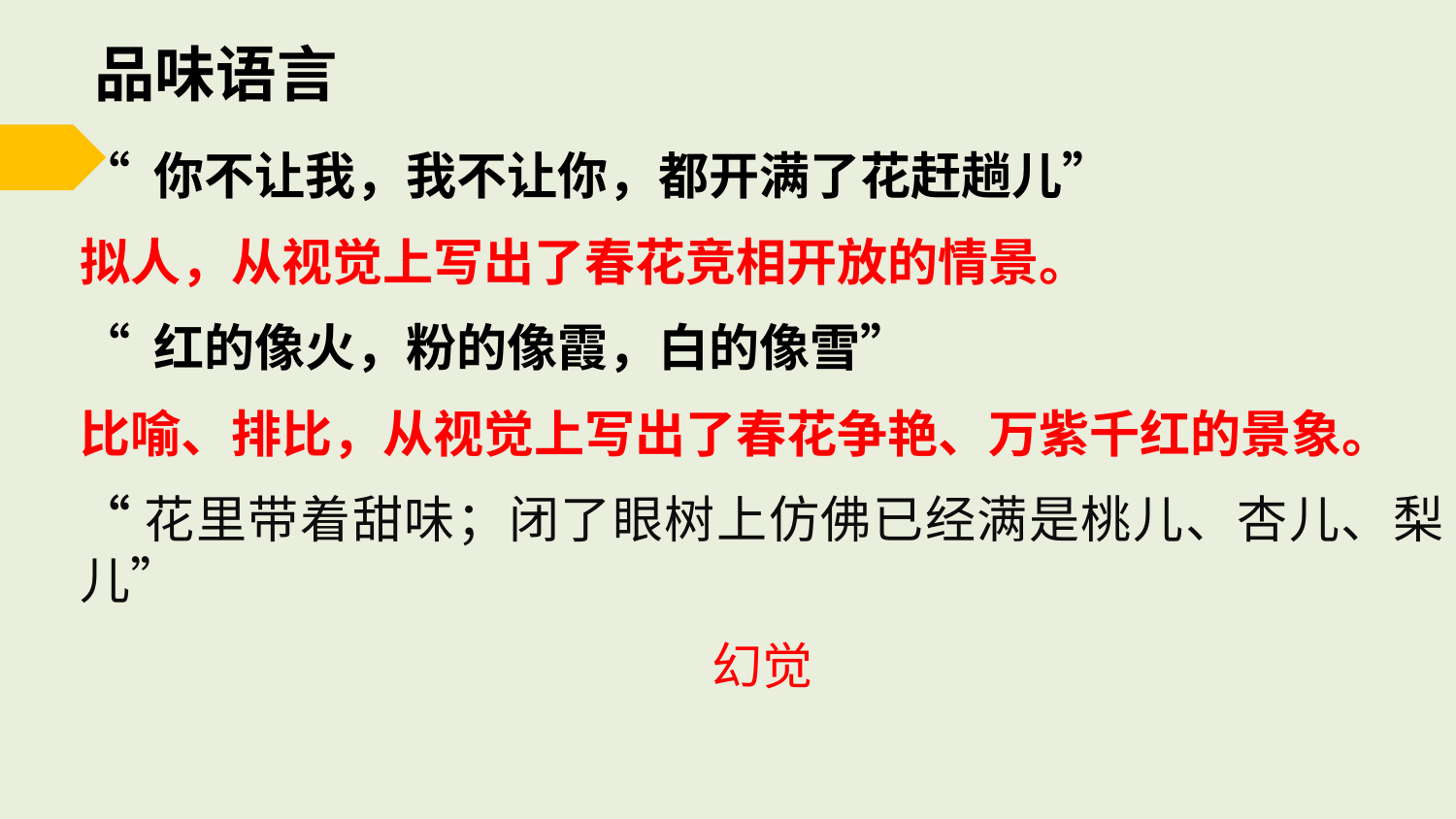

品味语言

“ 你不让我，我不让你，都开满了花赶趟儿”
拟人，从视觉上写出了春花竞相开放的情景。
“ 红的像火，粉的像霞，白的像雪”
比喻、排比，从视觉上写出了春花争艳、万紫千红的景象。
“花里带着甜味；闭了眼树上仿佛已经满是桃儿、杏儿、梨儿”
幻觉